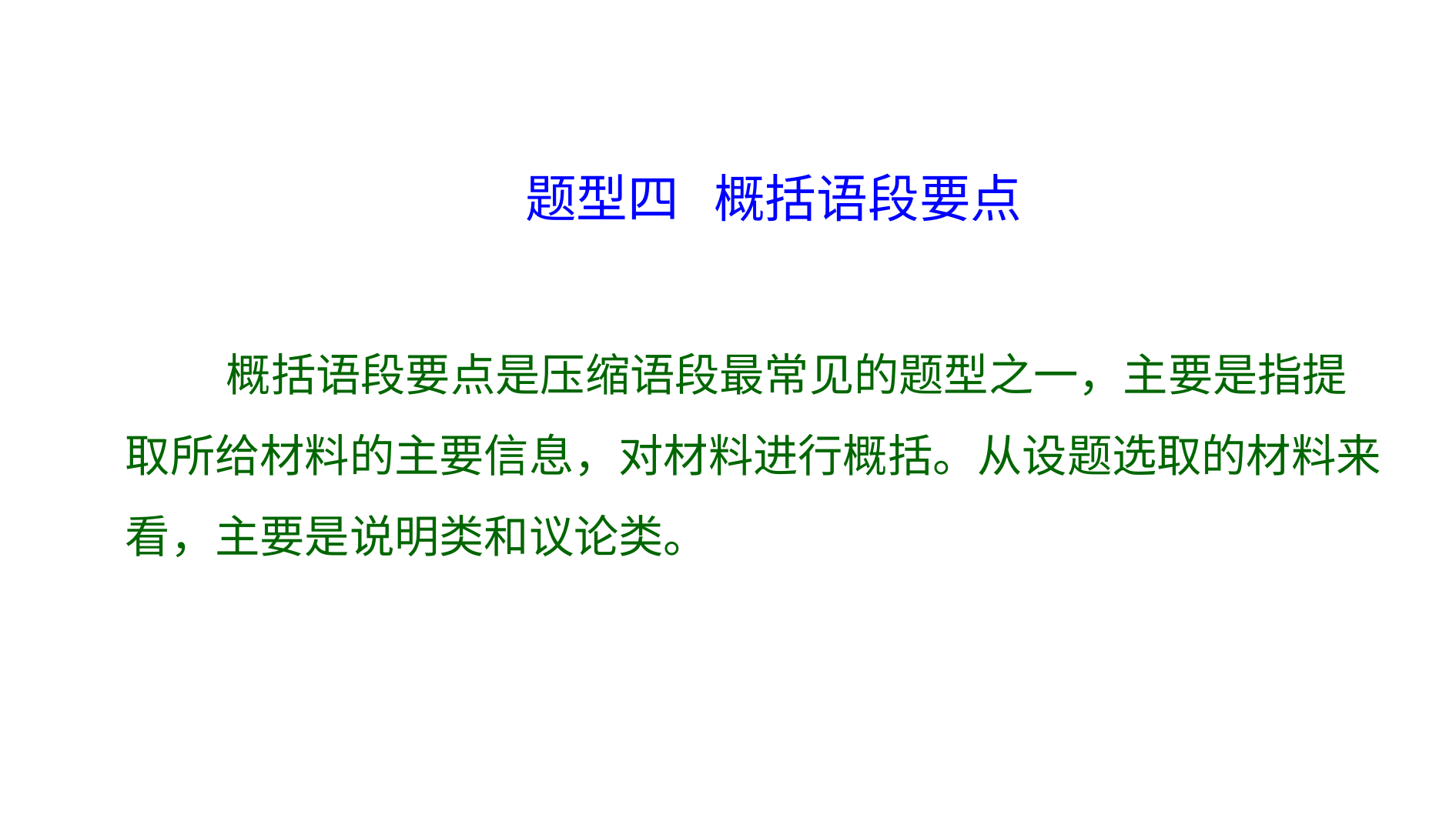

题型四   概括语段要点

         概括语段要点是压缩语段最常见的题型之一，主要是指提取所给材料的主要信息，对材料进行概括。从设题选取的材料来看，主要是说明类和议论类。